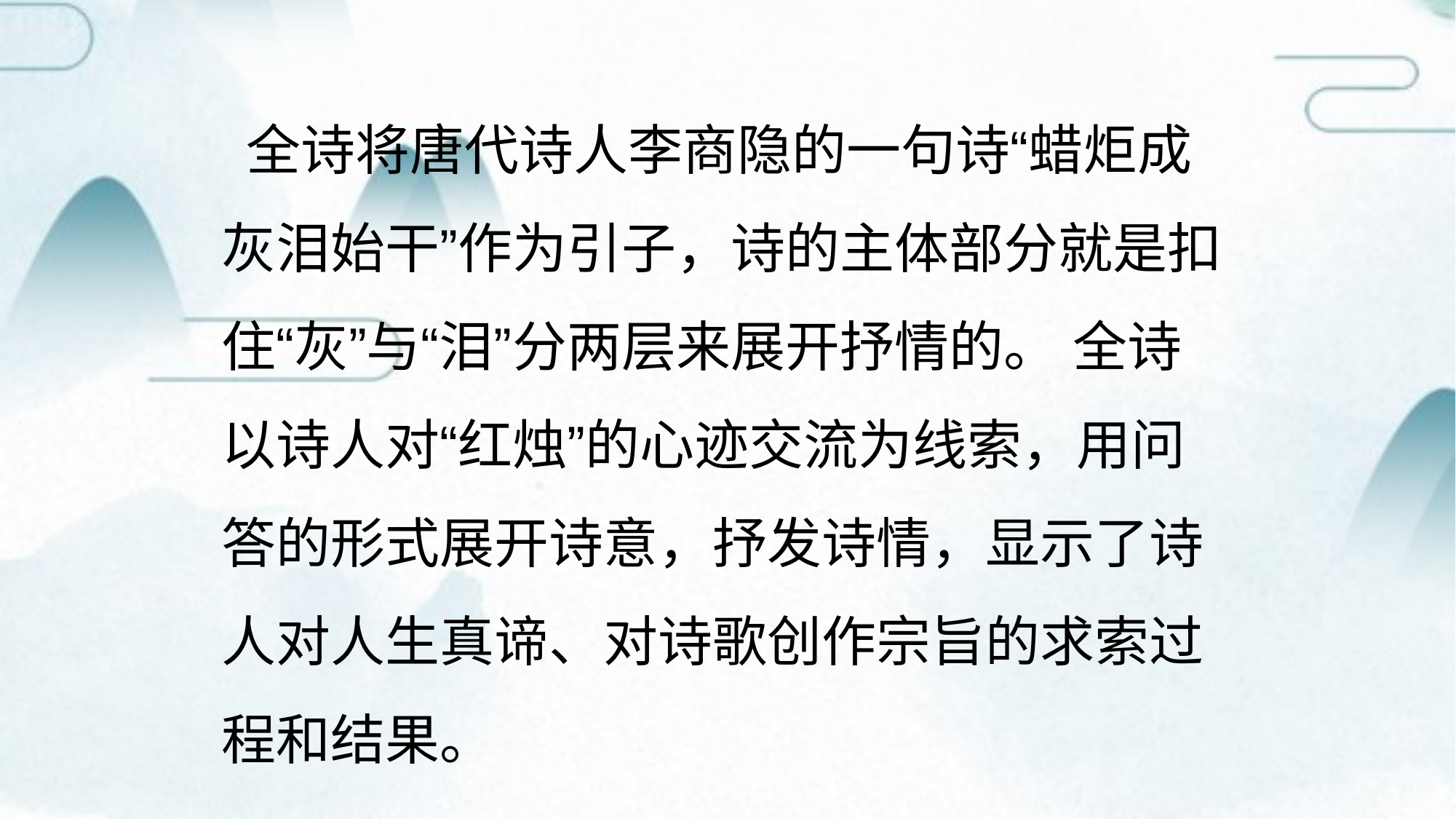

全诗将唐代诗人李商隐的一句诗“蜡炬成灰泪始干”作为引子，诗的主体部分就是扣住“灰”与“泪”分两层来展开抒情的。 全诗以诗人对“红烛”的心迹交流为线索，用问答的形式展开诗意，抒发诗情，显示了诗人对人生真谛、对诗歌创作宗旨的求索过程和结果。